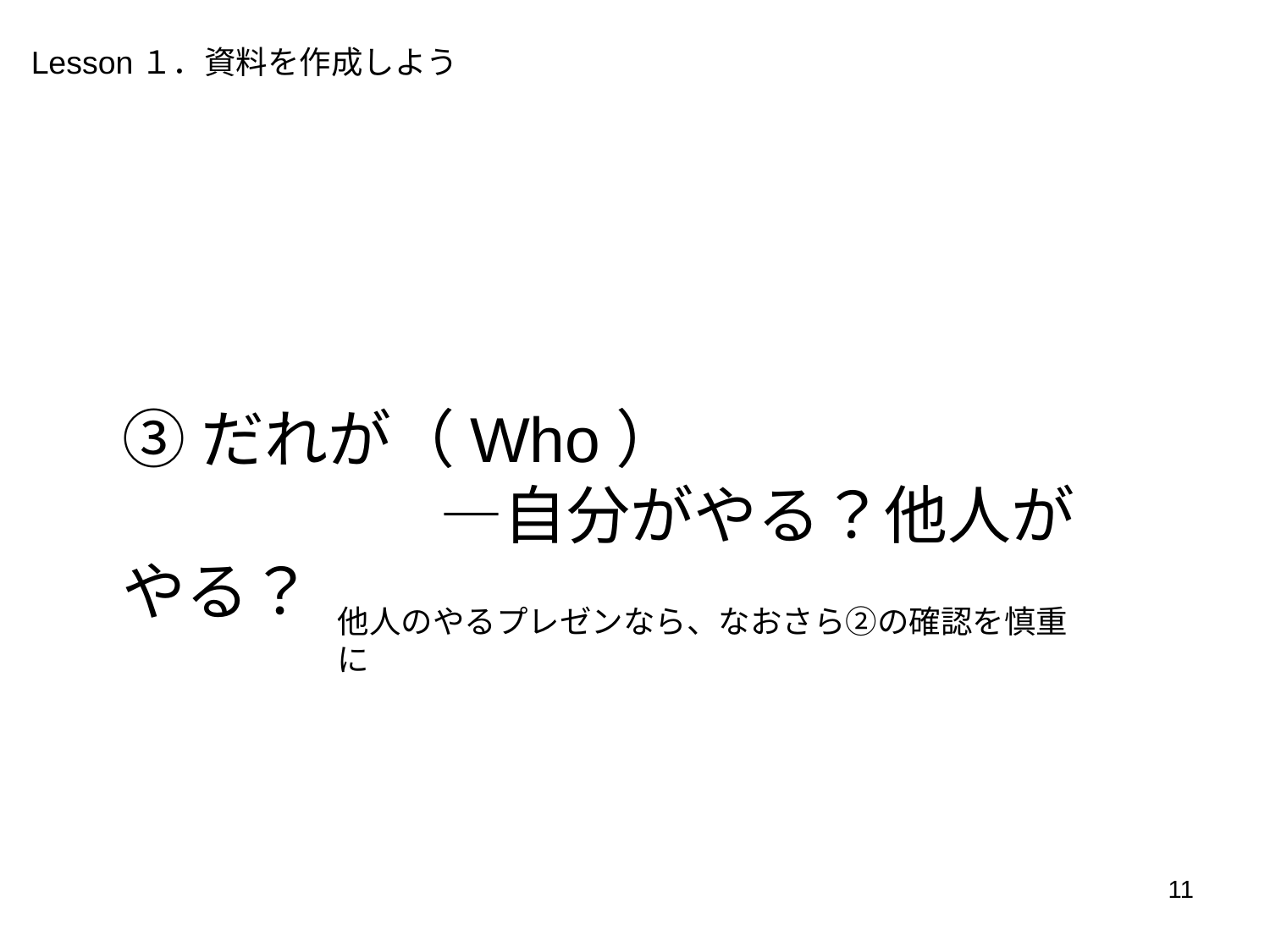

Lesson１．資料を作成しよう
③だれが（Who）
　　　　　―自分がやる？他人がやる？
他人のやるプレゼンなら、なおさら②の確認を慎重に
11